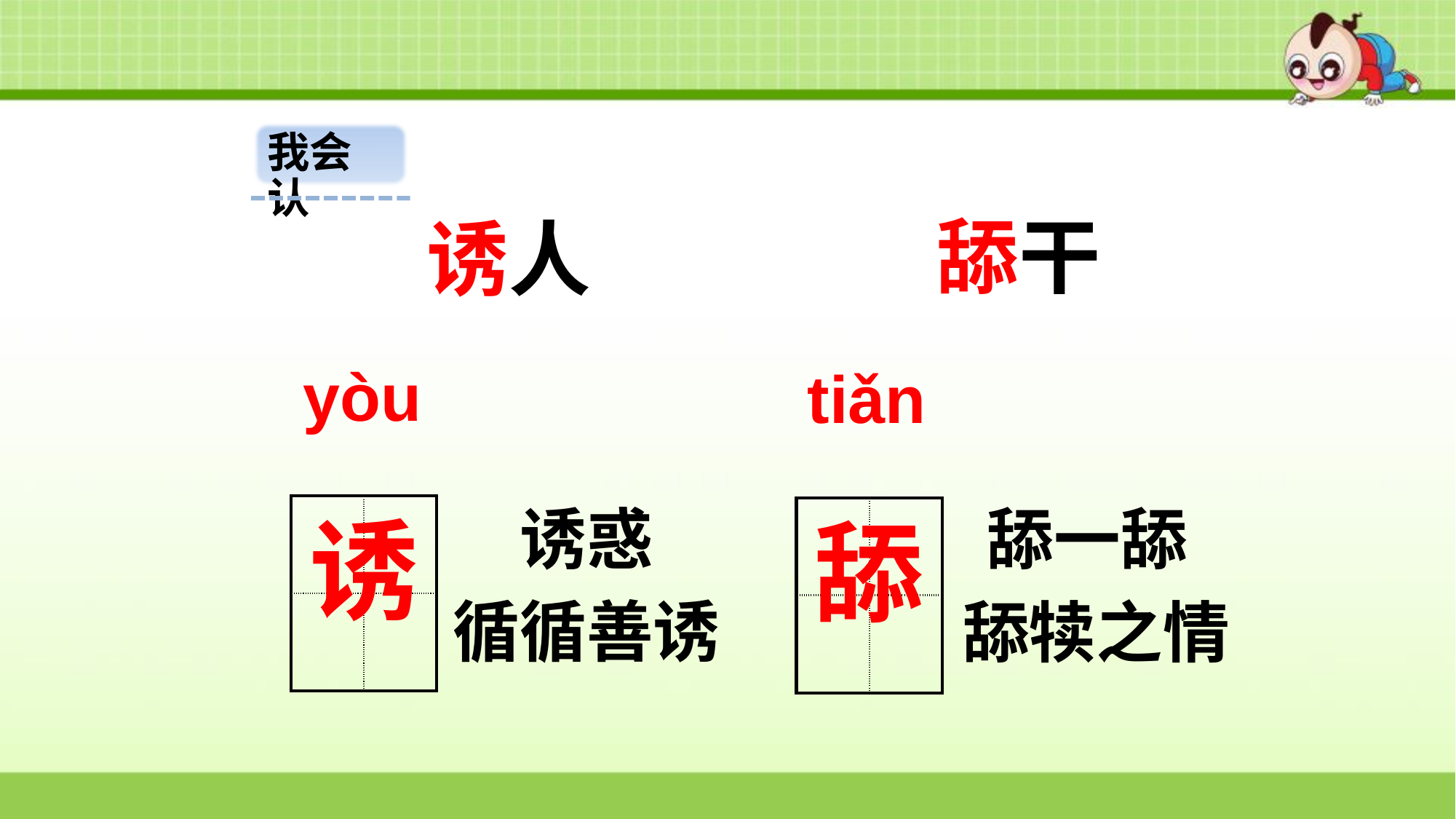

我会认

舔干
诱人
yòu
tiǎn
诱惑
舔一舔
|  |  |
| --- | --- |
|  |  |
诱
|  |  |
| --- | --- |
|  |  |
舔
循循善诱
舔犊之情